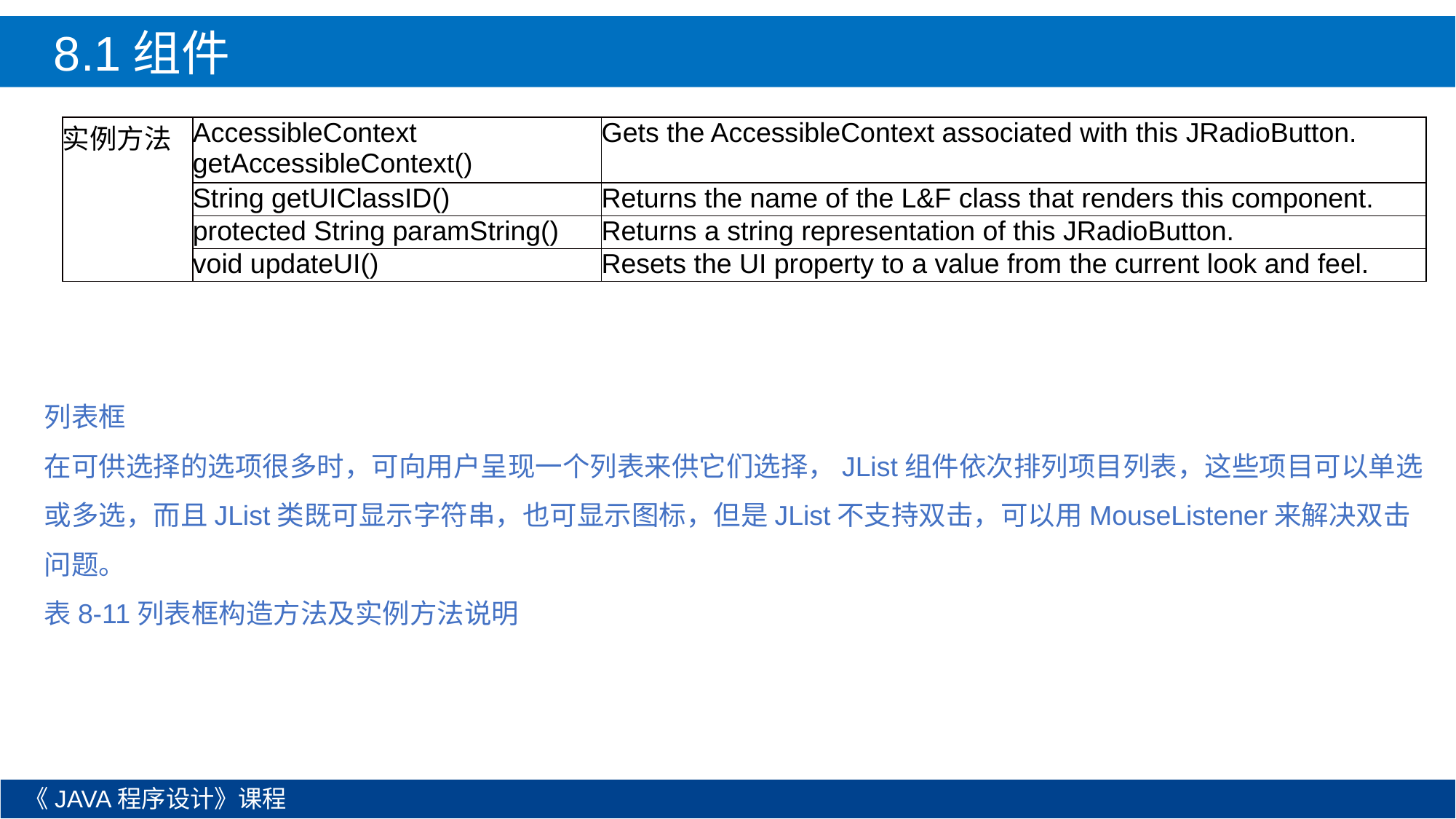

8.1组件

| 实例方法 | AccessibleContext getAccessibleContext() | Gets the AccessibleContext associated with this JRadioButton. |
| --- | --- | --- |
|  | String getUIClassID() | Returns the name of the L&F class that renders this component. |
|  | protected String paramString() | Returns a string representation of this JRadioButton. |
|  | void updateUI() | Resets the UI property to a value from the current look and feel. |
列表框
在可供选择的选项很多时，可向用户呈现一个列表来供它们选择，JList组件依次排列项目列表，这些项目可以单选或多选，而且JList类既可显示字符串，也可显示图标，但是JList不支持双击，可以用MouseListener来解决双击问题。
表8-11列表框构造方法及实例方法说明
《JAVA程序设计》课程